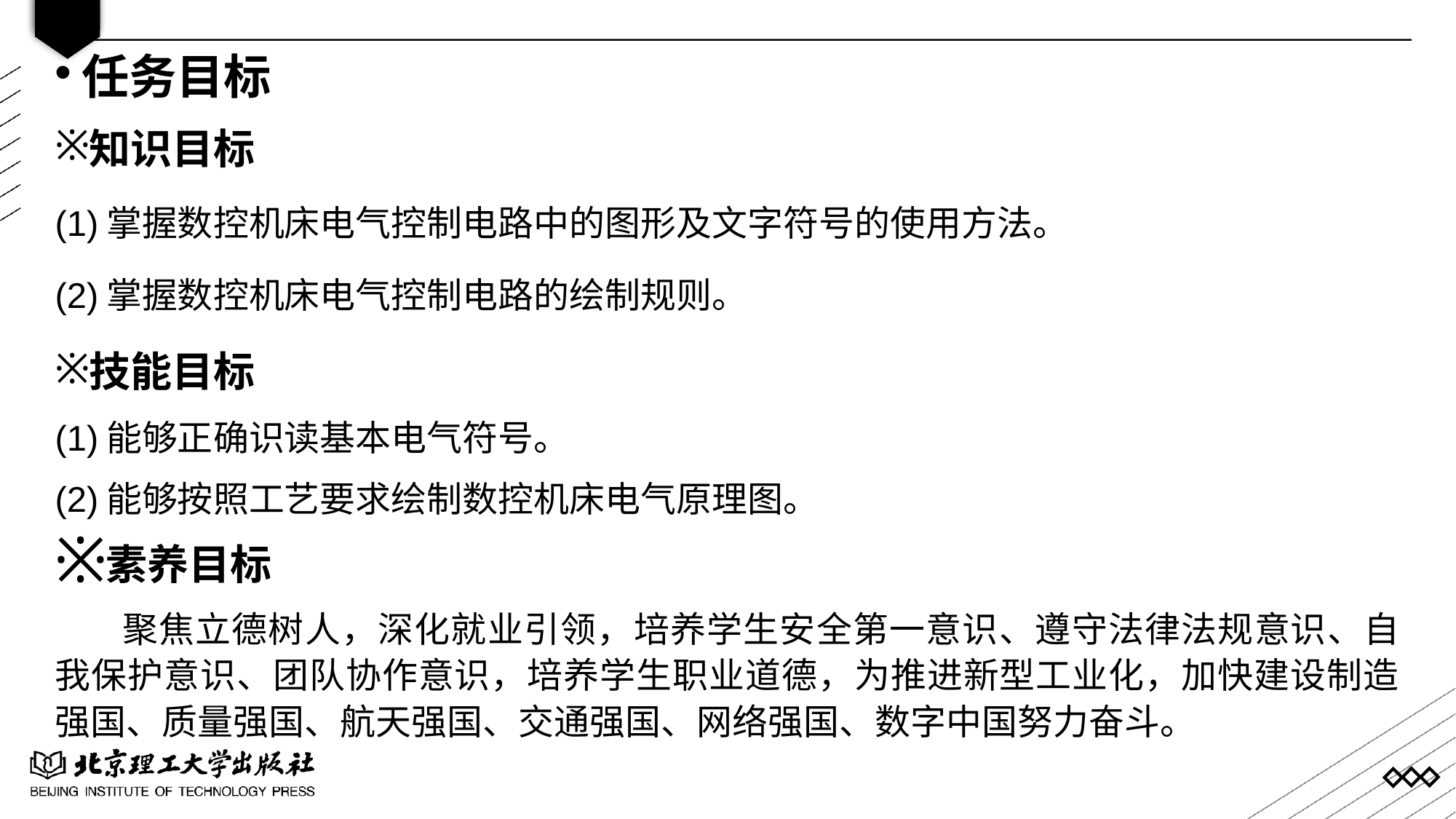

任务目标
知识目标
(1)掌握数控机床电气控制电路中的图形及文字符号的使用方法。
(2)掌握数控机床电气控制电路的绘制规则。
技能目标
(1)能够正确识读基本电气符号。
(2)能够按照工艺要求绘制数控机床电气原理图。
素养目标
聚焦立德树人，深化就业引领，培养学生安全第一意识、遵守法律法规意识、自我保护意识、团队协作意识，培养学生职业道德，为推进新型工业化，加快建设制造强国、质量强国、航天强国、交通强国、网络强国、数字中国努力奋斗。